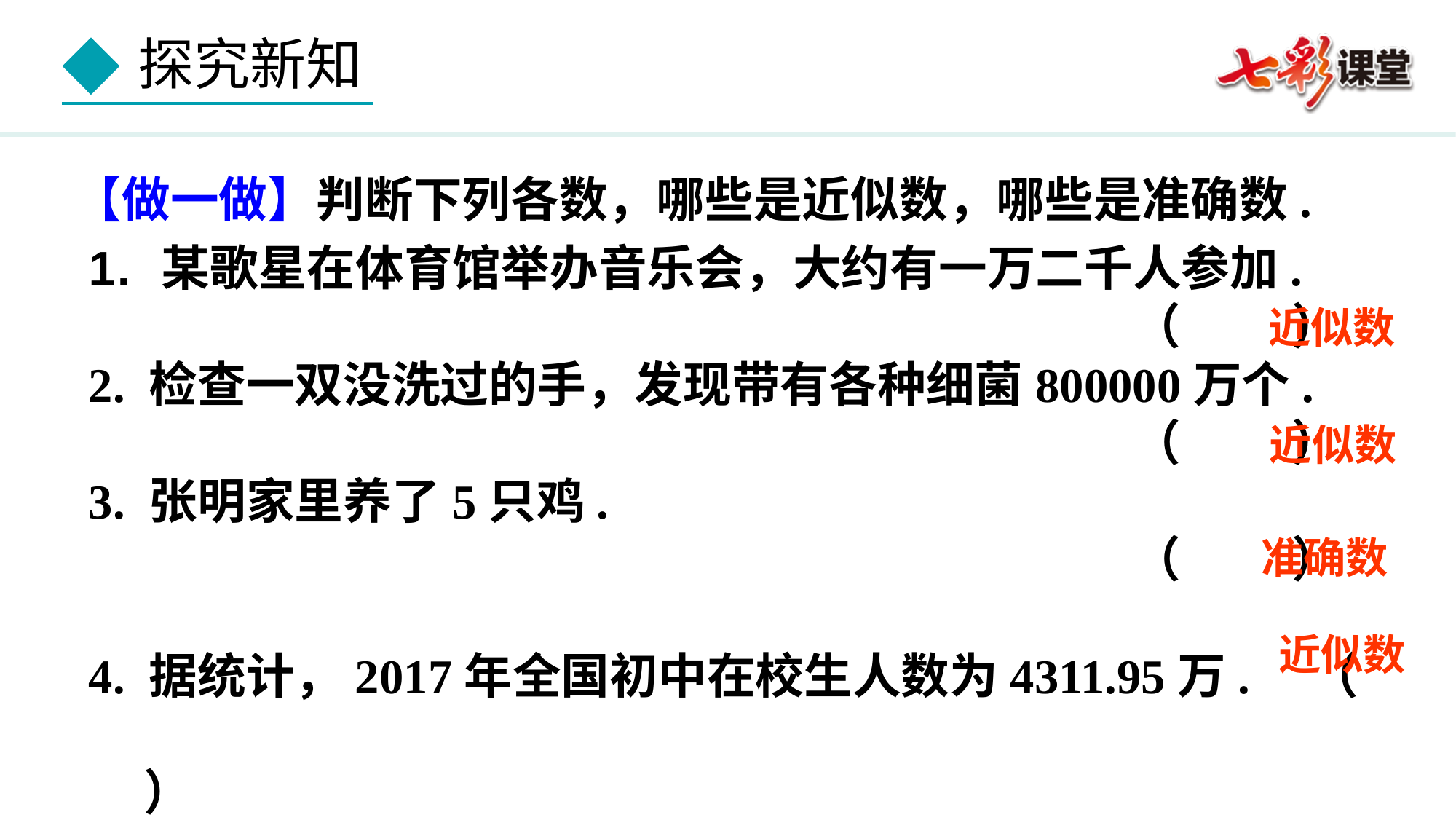

【做一做】判断下列各数，哪些是近似数，哪些是准确数.
某歌星在体育馆举办音乐会，大约有一万二千人参加.
                                                                                             （          ）
2. 检查一双没洗过的手，发现带有各种细菌800000万个.
                                                                                             （          ）
3. 张明家里养了5只鸡.
                                                                                             （          ）
4. 据统计，2017年全国初中在校生人数为4311.95万.    （          ）
近似数
近似数
准确数
近似数